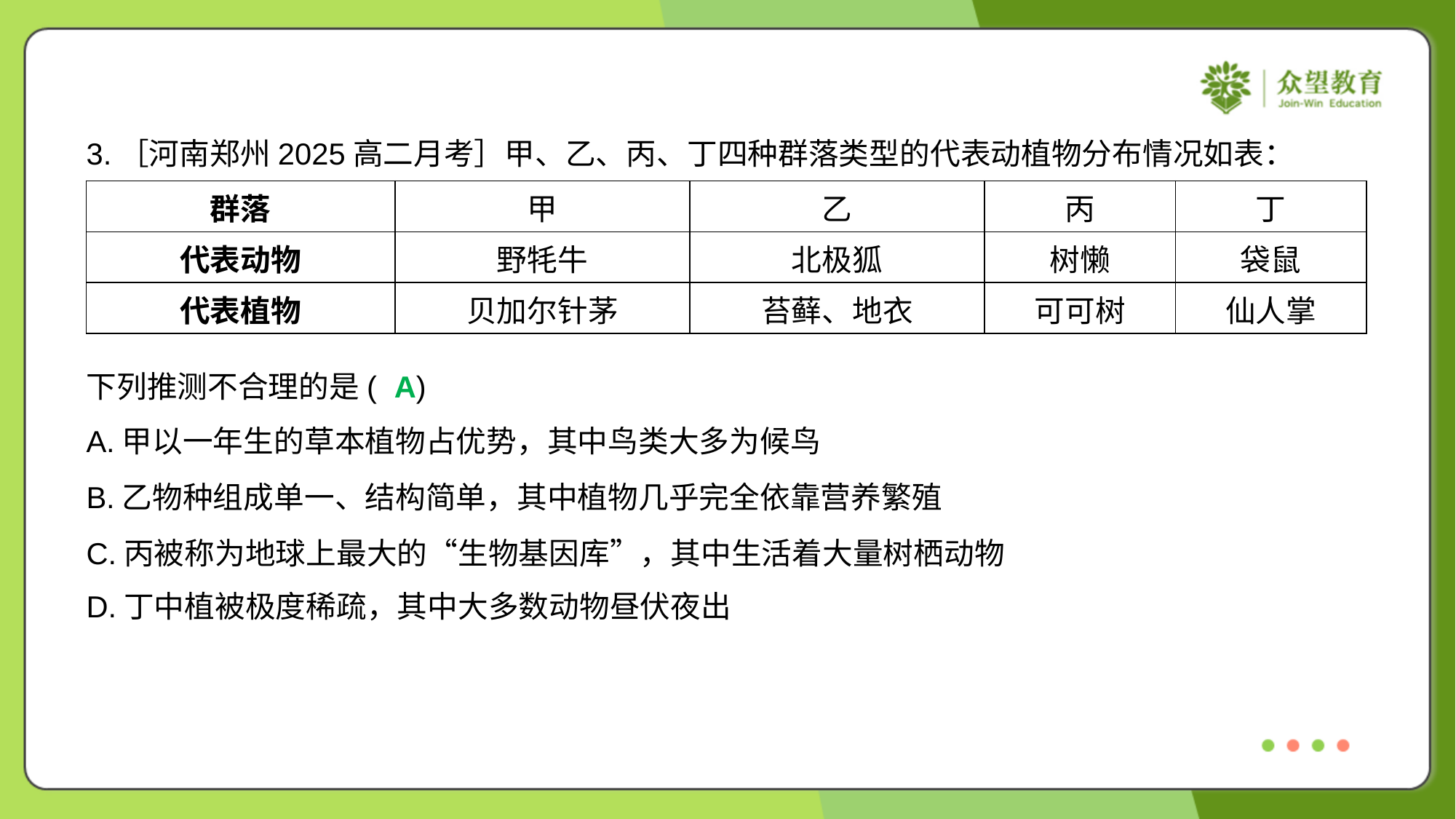

3.［河南郑州2025高二月考］甲、乙、丙、丁四种群落类型的代表动植物分布情况如表：
| 群落 | 甲 | 乙 | 丙 | 丁 |
| --- | --- | --- | --- | --- |
| 代表动物 | 野牦牛 | 北极狐 | 树懒 | 袋鼠 |
| 代表植物 | 贝加尔针茅 | 苔藓、地衣 | 可可树 | 仙人掌 |
下列推测不合理的是(     )
A
A.甲以一年生的草本植物占优势，其中鸟类大多为候鸟
B.乙物种组成单一、结构简单，其中植物几乎完全依靠营养繁殖
C.丙被称为地球上最大的“生物基因库”，其中生活着大量树栖动物
D.丁中植被极度稀疏，其中大多数动物昼伏夜出